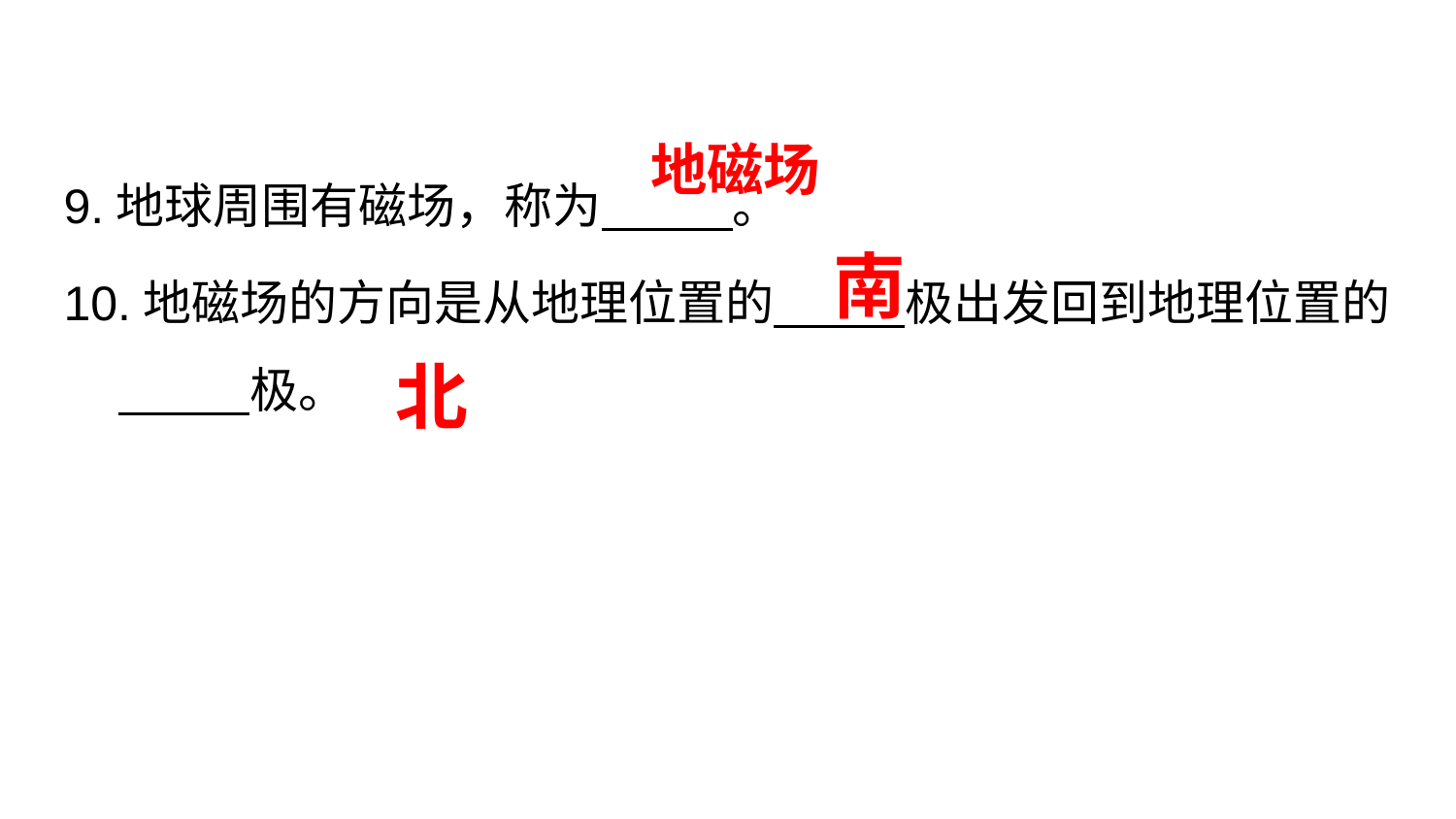

地磁场
9.地球周围有磁场，称为            。
10.地磁场的方向是从地理位置的            极出发回到地理位置的             极。

南
北